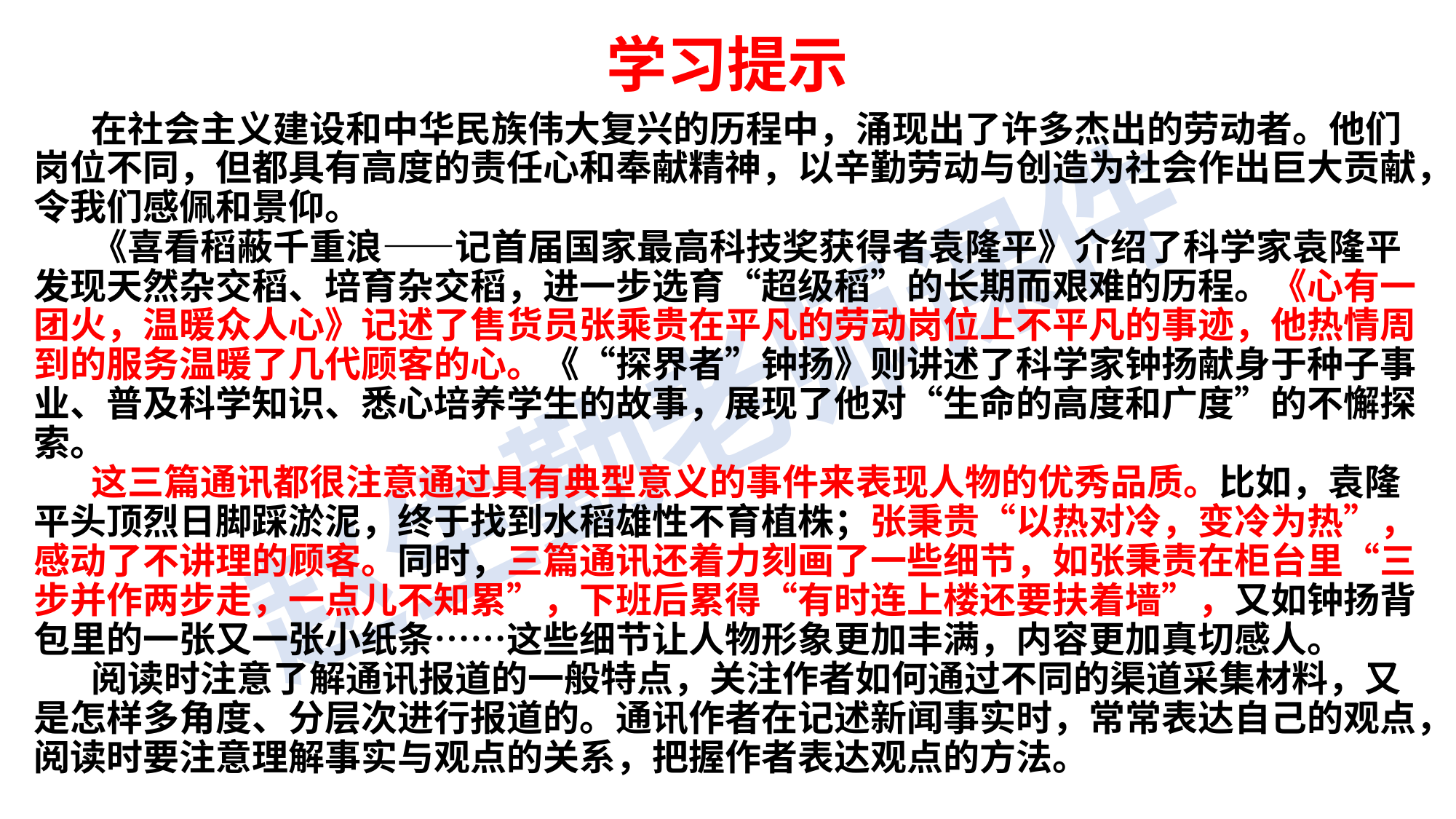

学习提示
      在社会主义建设和中华民族伟大复兴的历程中，涌现出了许多杰出的劳动者。他们岗位不同，但都具有高度的责任心和奉献精神，以辛勤劳动与创造为社会作出巨大贡献，令我们感佩和景仰。
      《喜看稻蔽千重浪——记首届国家最高科技奖获得者袁隆平》介绍了科学家袁隆平发现天然杂交稻、培育杂交稻，进一步选育“超级稻”的长期而艰难的历程。《心有一团火，温暖众人心》记述了售货员张乘贵在平凡的劳动岗位上不平凡的事迹，他热情周到的服务温暖了几代顾客的心。《“探界者”钟扬》则讲述了科学家钟扬献身于种子事业、普及科学知识、悉心培养学生的故事，展现了他对“生命的高度和广度”的不懈探索。
      这三篇通讯都很注意通过具有典型意义的事件来表现人物的优秀品质。比如，袁隆平头顶烈日脚踩淤泥，终于找到水稻雄性不育植株；张秉贵“以热对冷，变冷为热”，感动了不讲理的顾客。同时，三篇通讯还着力刻画了一些细节，如张秉责在柜台里“三步并作两步走，一点儿不知累”，下班后累得“有时连上楼还要扶着墙”，又如钟扬背包里的一张又一张小纸条……这些细节让人物形象更加丰满，内容更加真切感人。
      阅读时注意了解通讯报道的一般特点，关注作者如何通过不同的渠道采集材料，又是怎样多角度、分层次进行报道的。通讯作者在记述新闻事实时，常常表达自己的观点，阅读时要注意理解事实与观点的关系，把握作者表达观点的方法。